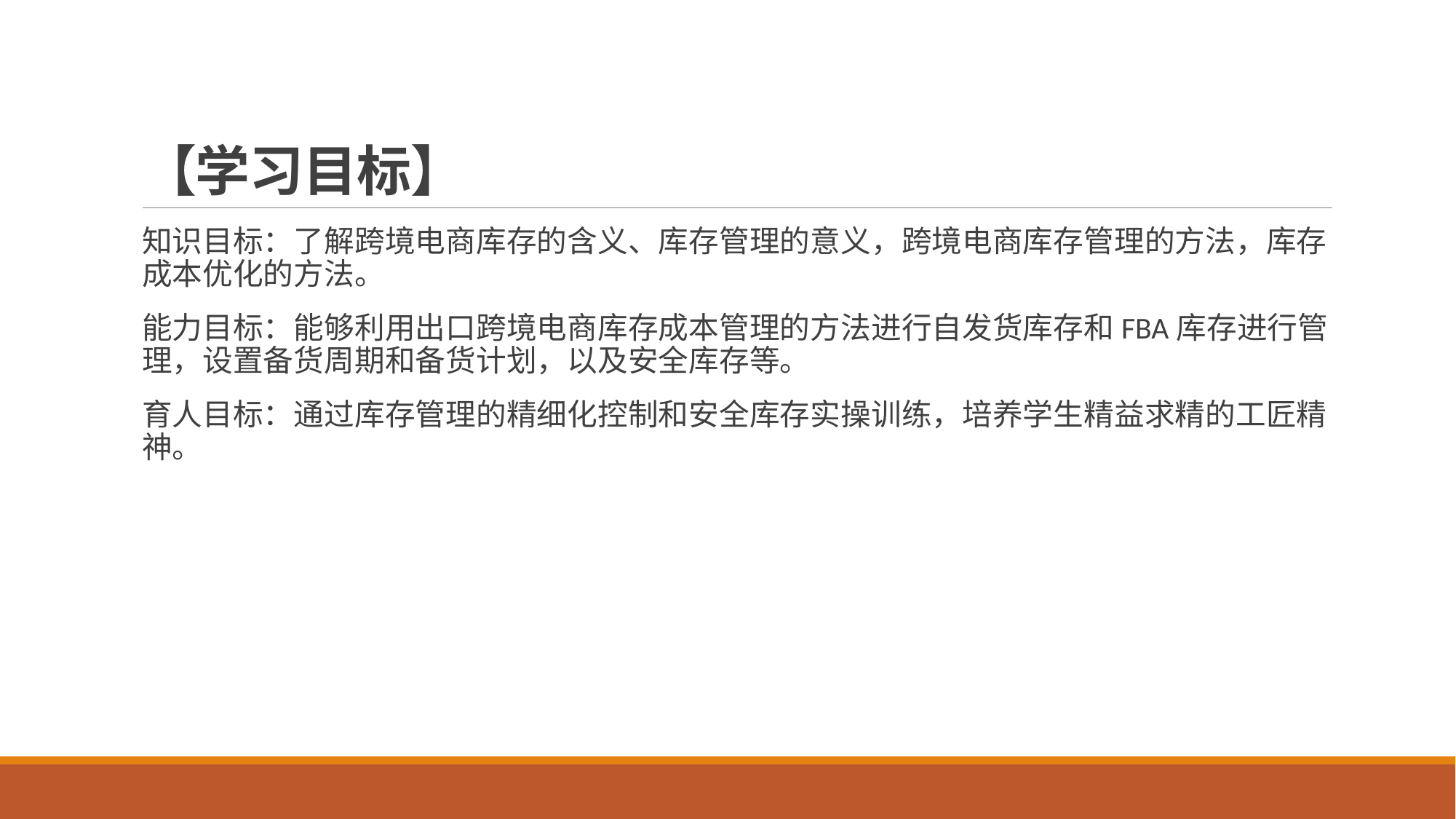

# 【学习目标】
知识目标：了解跨境电商库存的含义、库存管理的意义，跨境电商库存管理的方法，库存成本优化的方法。
能力目标：能够利用出口跨境电商库存成本管理的方法进行自发货库存和FBA库存进行管理，设置备货周期和备货计划，以及安全库存等。
育人目标：通过库存管理的精细化控制和安全库存实操训练，培养学生精益求精的工匠精神。